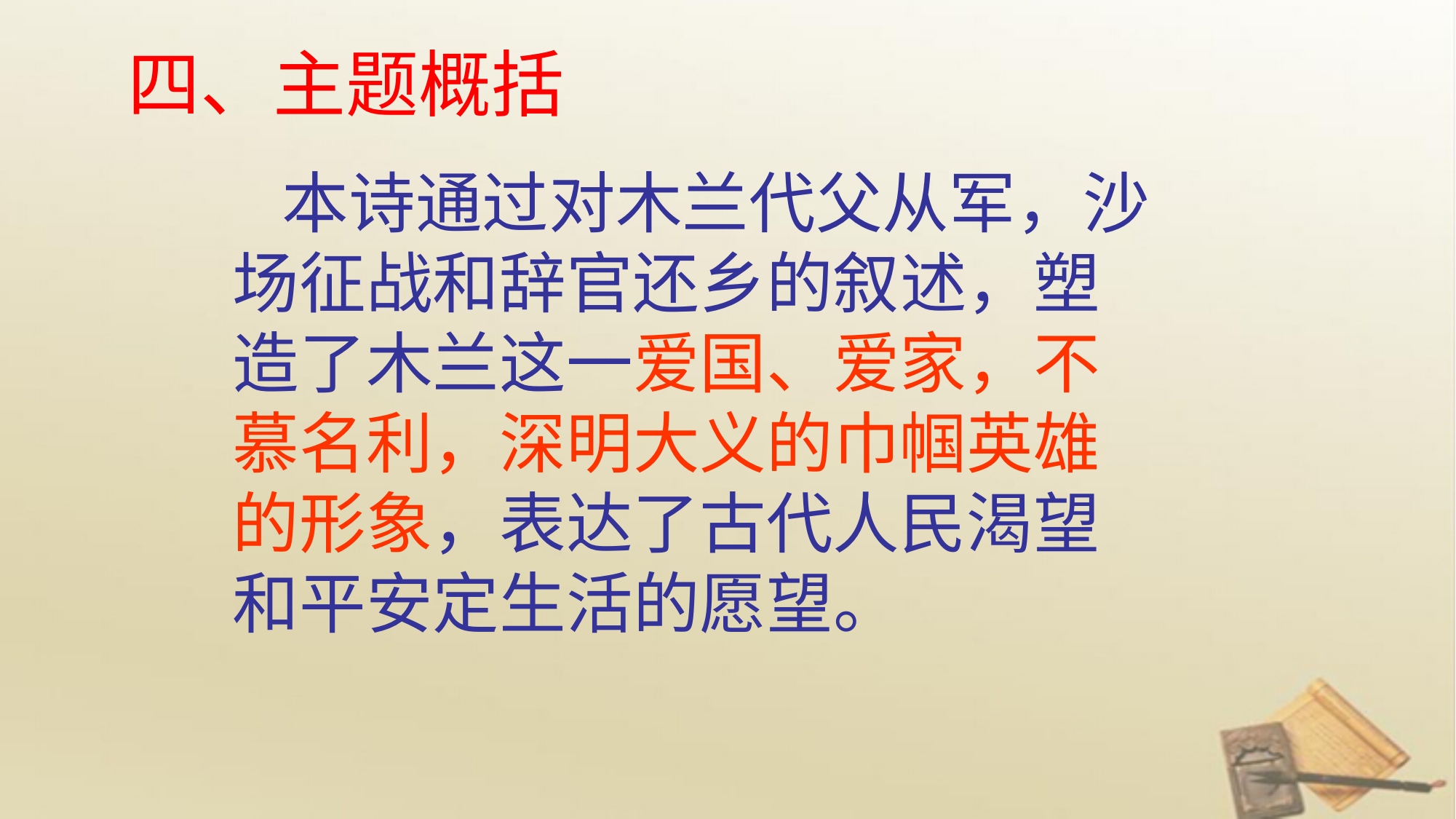

# 四、主题概括
     本诗通过对木兰代父从军，沙场征战和辞官还乡的叙述，塑造了木兰这一爱国、爱家，不慕名利，深明大义的巾帼英雄的形象，表达了古代人民渴望和平安定生活的愿望。